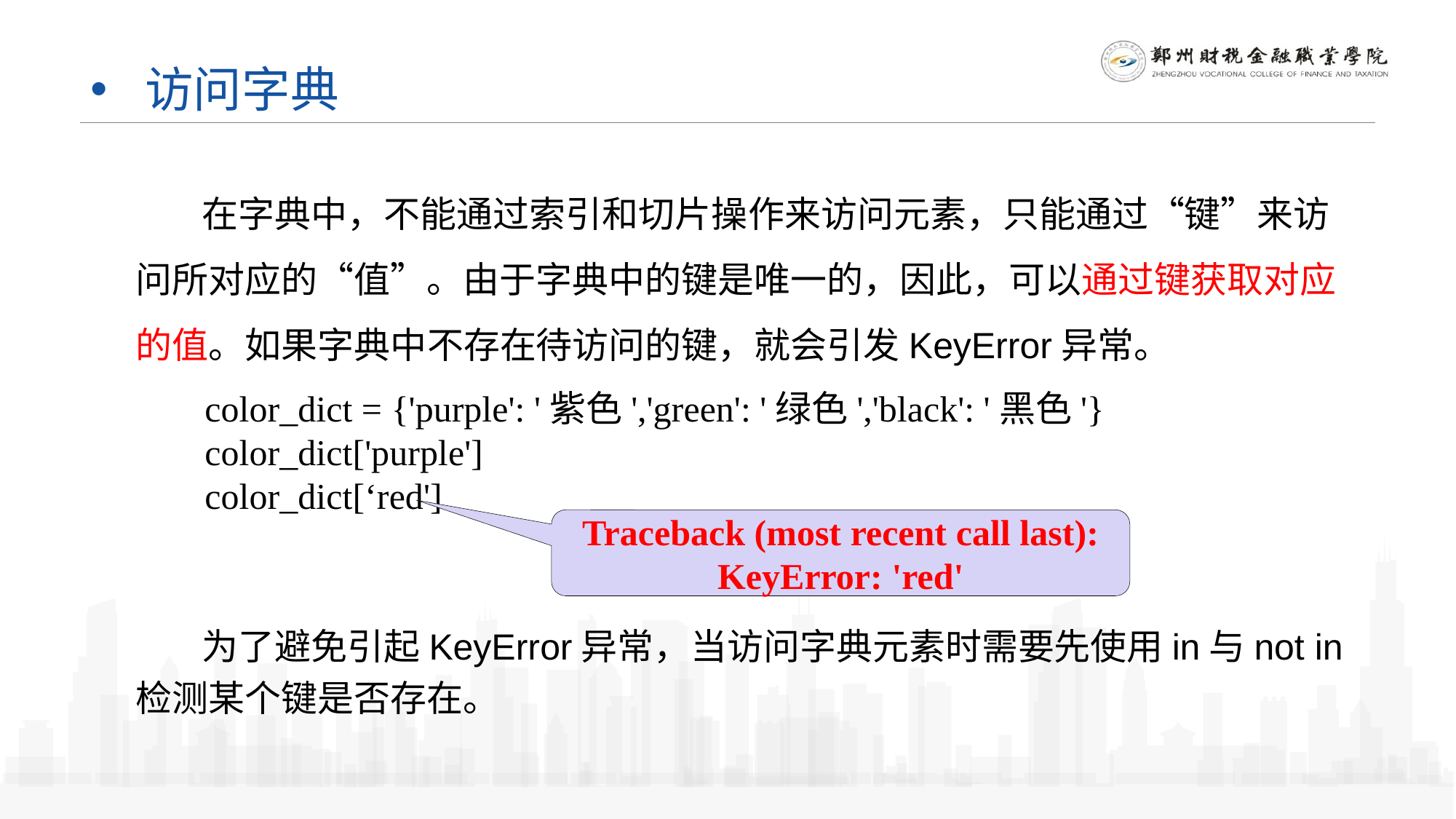

访问字典
       在字典中，不能通过索引和切片操作来访问元素，只能通过“键”来访问所对应的“值”。由于字典中的键是唯一的，因此，可以通过键获取对应的值。如果字典中不存在待访问的键，就会引发KeyError异常。
color_dict = {'purple': '紫色','green': '绿色','black': '黑色'}
color_dict['purple']
color_dict[‘red']

Traceback (most recent call last):
KeyError: 'red'
       为了避免引起KeyError异常，当访问字典元素时需要先使用in与not in检测某个键是否存在。